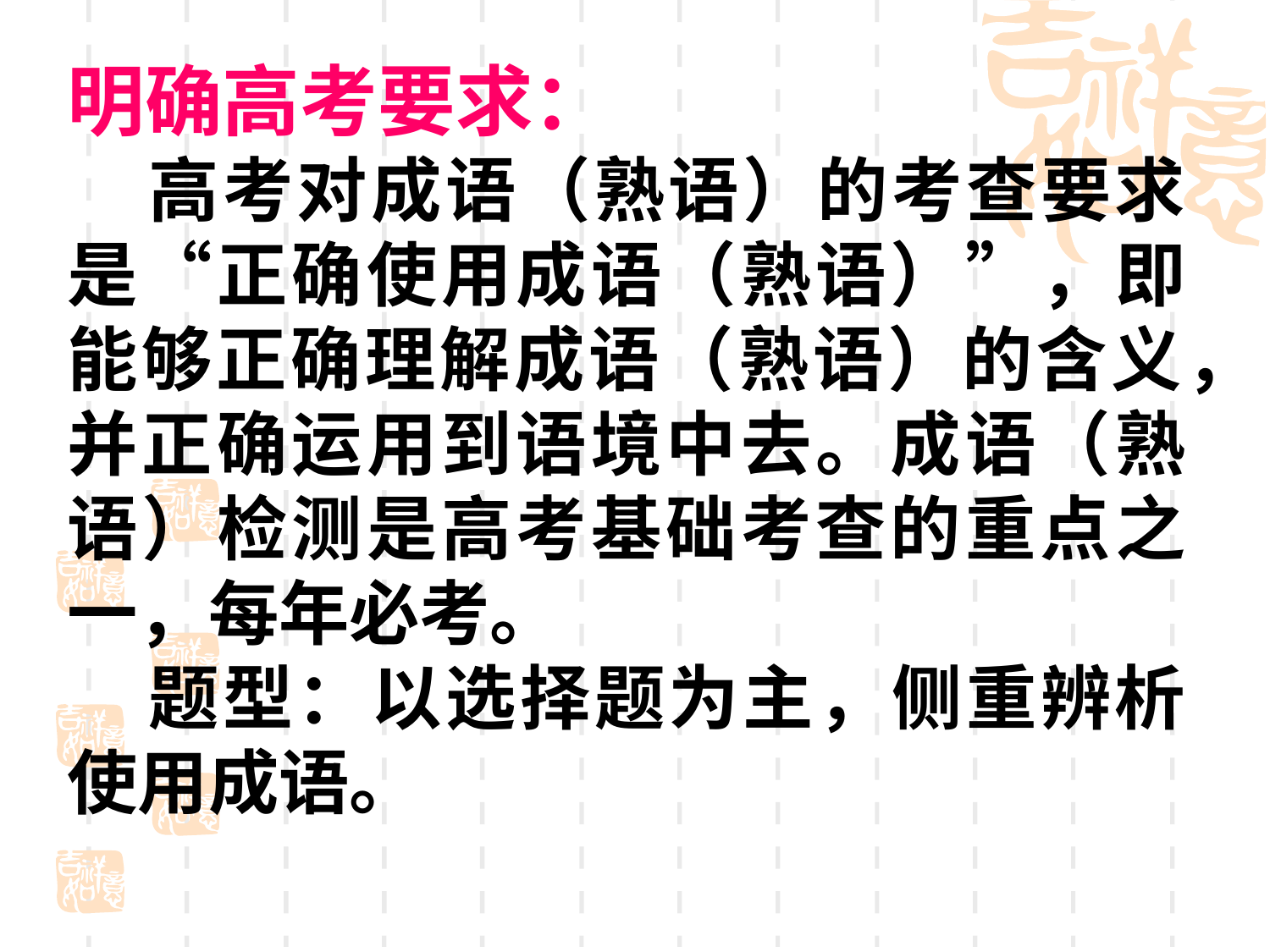

明确高考要求：
   高考对成语（熟语）的考查要求是“正确使用成语（熟语）”，即能够正确理解成语（熟语）的含义，并正确运用到语境中去。成语（熟语）检测是高考基础考查的重点之一，每年必考。
   题型：以选择题为主，侧重辨析使用成语。